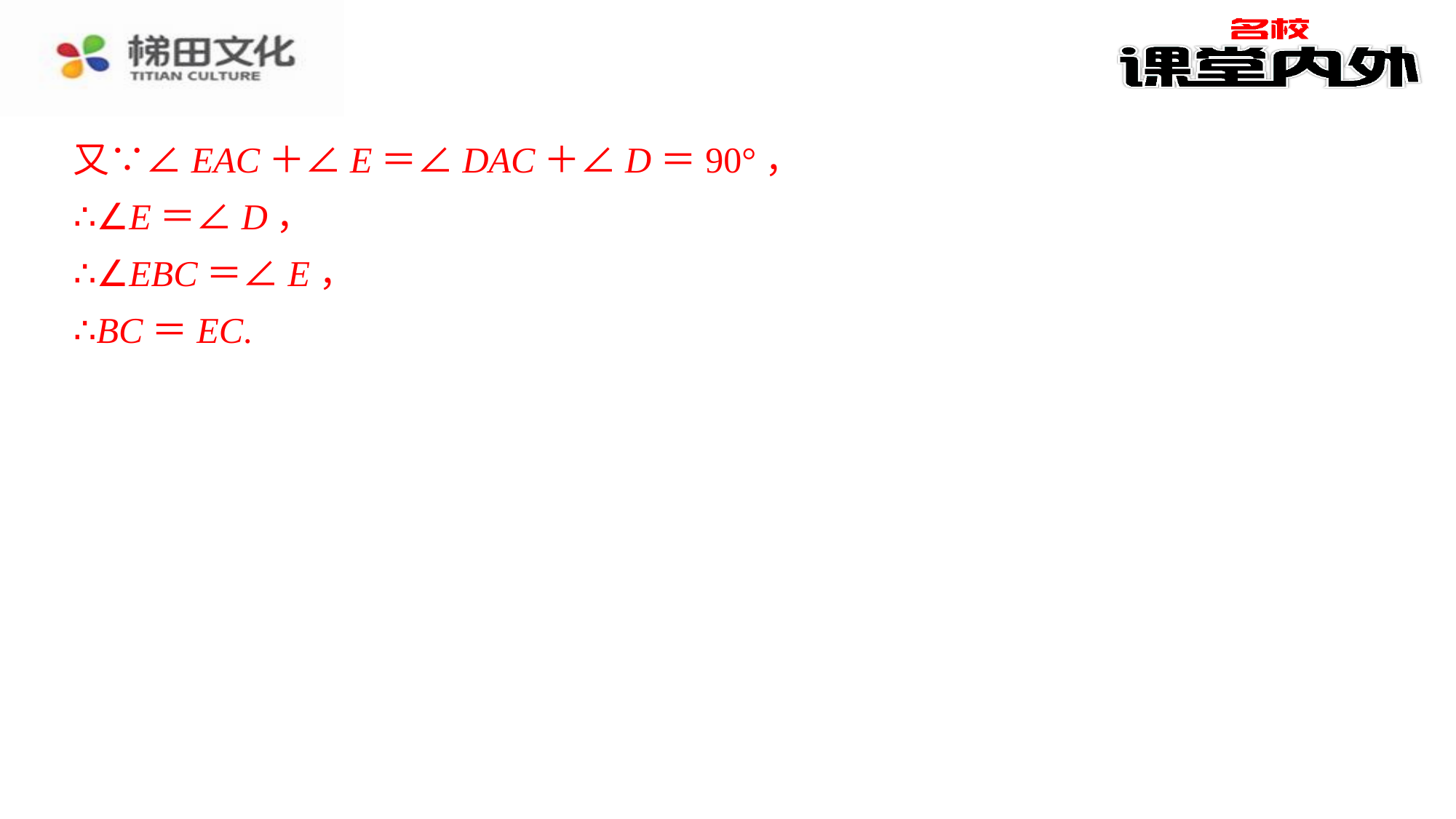

又∵∠EAC＋∠E＝∠DAC＋∠D＝90°，
又∵∠EAC＋∠E＝∠DAC＋∠D＝90°，⁠
∴∠E＝∠D，⁠
∴∠EBC＝∠E，⁠
∴BC＝EC.⁠
∴∠E＝∠D，
∴∠EBC＝∠E，
∴BC＝EC.